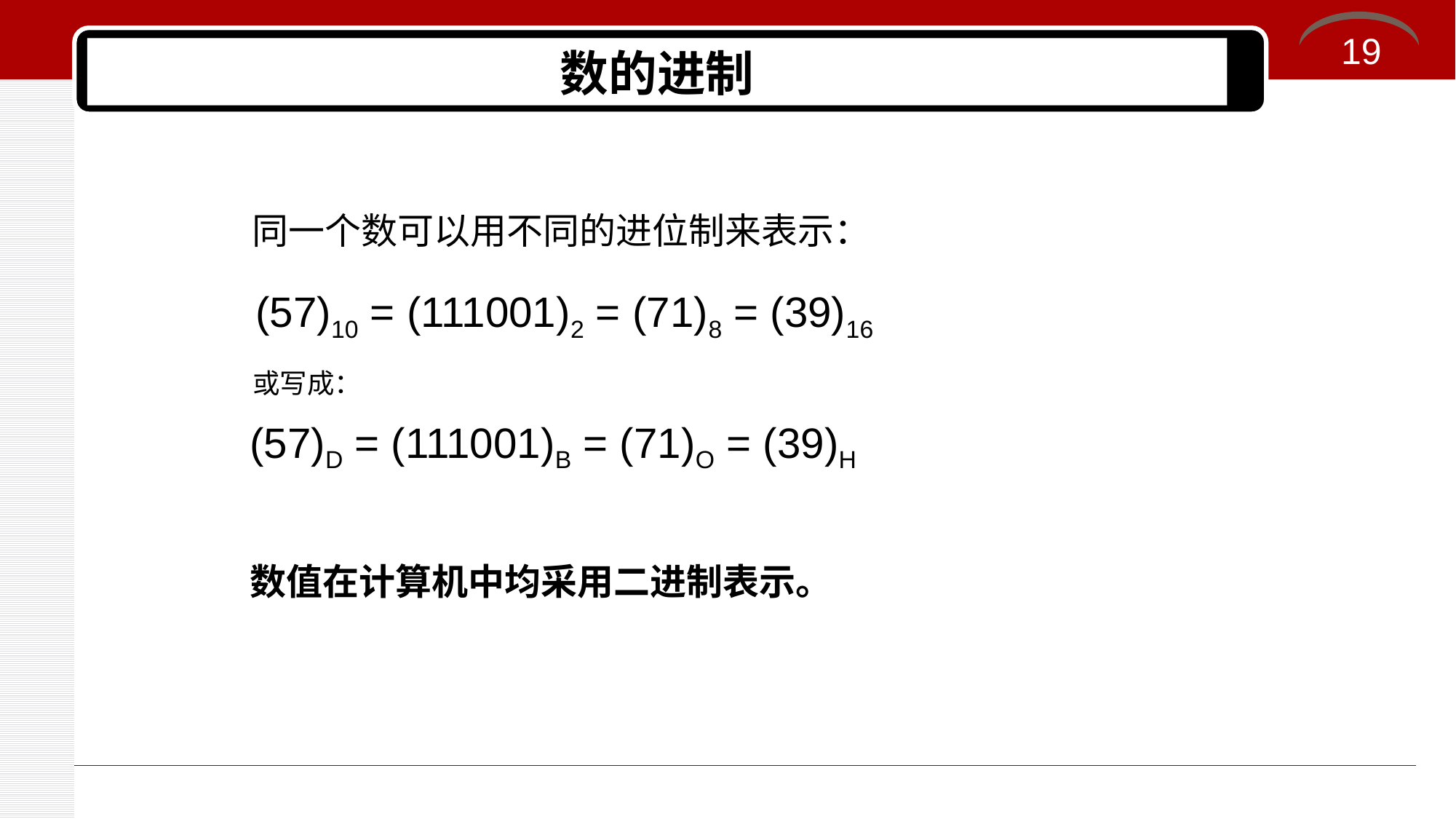

19
# 数的进制
同一个数可以用不同的进位制来表示：
(57)10 = (111001)2 = (71)8 = (39)16
或写成：
(57)D = (111001)B = (71)O = (39)H
数值在计算机中均采用二进制表示。